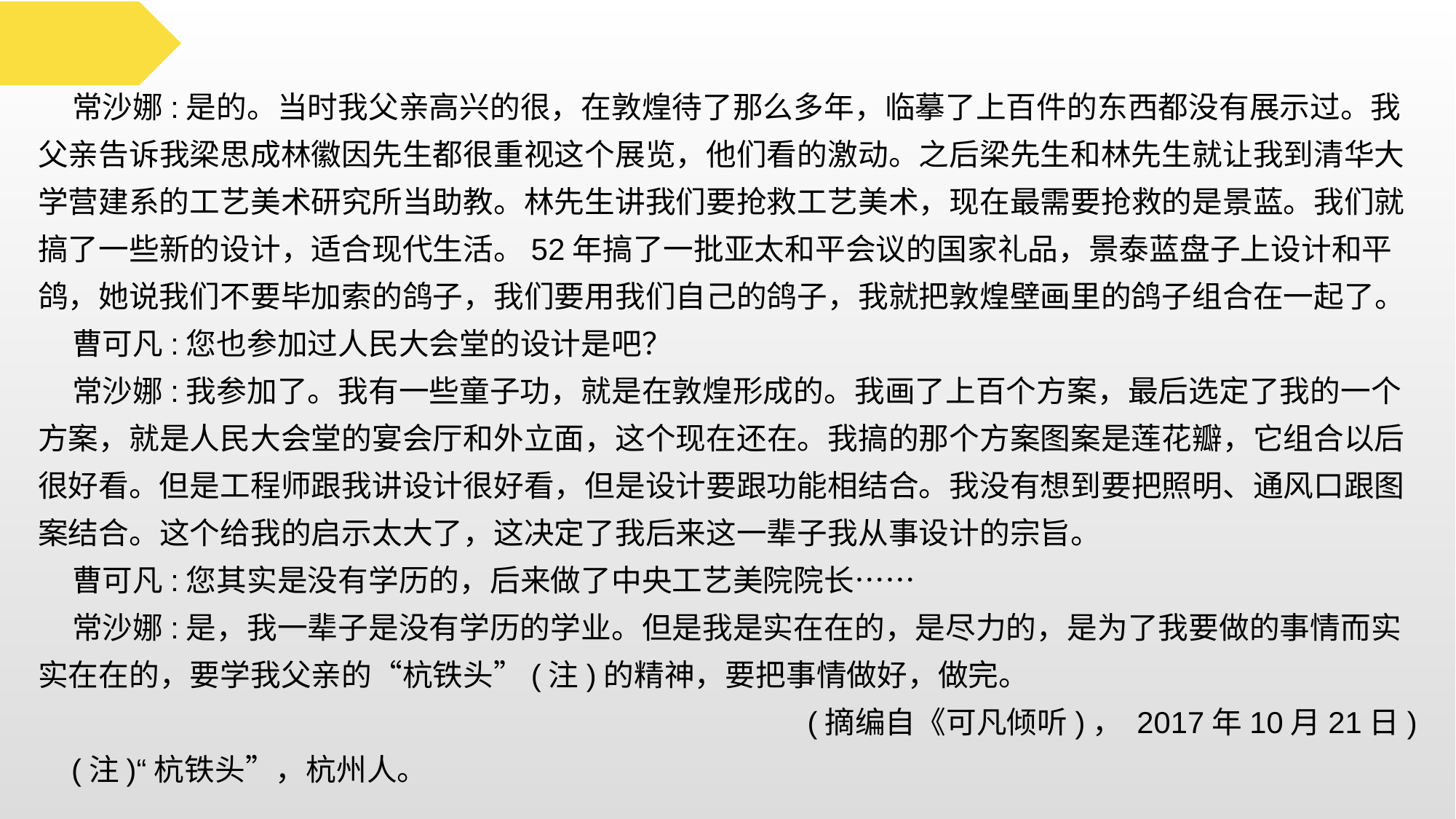

常沙娜:是的。当时我父亲高兴的很，在敦煌待了那么多年，临摹了上百件的东西都没有展示过。我父亲告诉我梁思成林徽因先生都很重视这个展览，他们看的激动。之后梁先生和林先生就让我到清华大学营建系的工艺美术研究所当助教。林先生讲我们要抢救工艺美术，现在最需要抢救的是景蓝。我们就搞了一些新的设计，适合现代生活。52年搞了一批亚太和平会议的国家礼品，景泰蓝盘子上设计和平鸽，她说我们不要毕加索的鸽子，我们要用我们自己的鸽子，我就把敦煌壁画里的鸽子组合在一起了。
    曹可凡:您也参加过人民大会堂的设计是吧？
    常沙娜:我参加了。我有一些童子功，就是在敦煌形成的。我画了上百个方案，最后选定了我的一个方案，就是人民大会堂的宴会厅和外立面，这个现在还在。我搞的那个方案图案是莲花瓣，它组合以后很好看。但是工程师跟我讲设计很好看，但是设计要跟功能相结合。我没有想到要把照明、通风口跟图案结合。这个给我的启示太大了，这决定了我后来这一辈子我从事设计的宗旨。
    曹可凡:您其实是没有学历的，后来做了中央工艺美院院长……
    常沙娜:是，我一辈子是没有学历的学业。但是我是实在在的，是尽力的，是为了我要做的事情而实实在在的，要学我父亲的“杭铁头”(注)的精神，要把事情做好，做完。
(摘编自《可凡倾听)， 2017年10月21日)
    (注)“杭铁头”，杭州人。